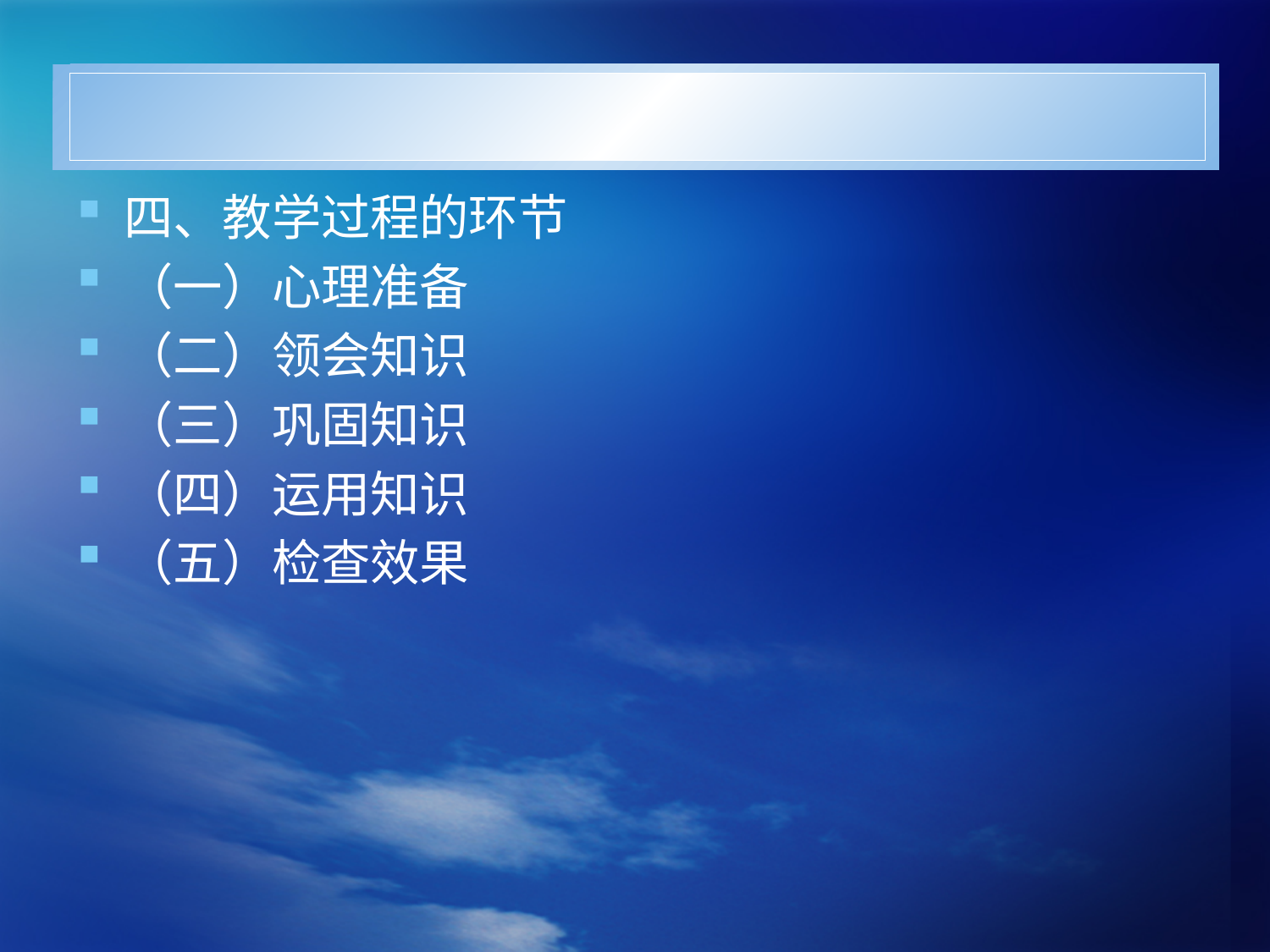

#
四、教学过程的环节
（一）心理准备
（二）领会知识
（三）巩固知识
（四）运用知识
（五）检查效果